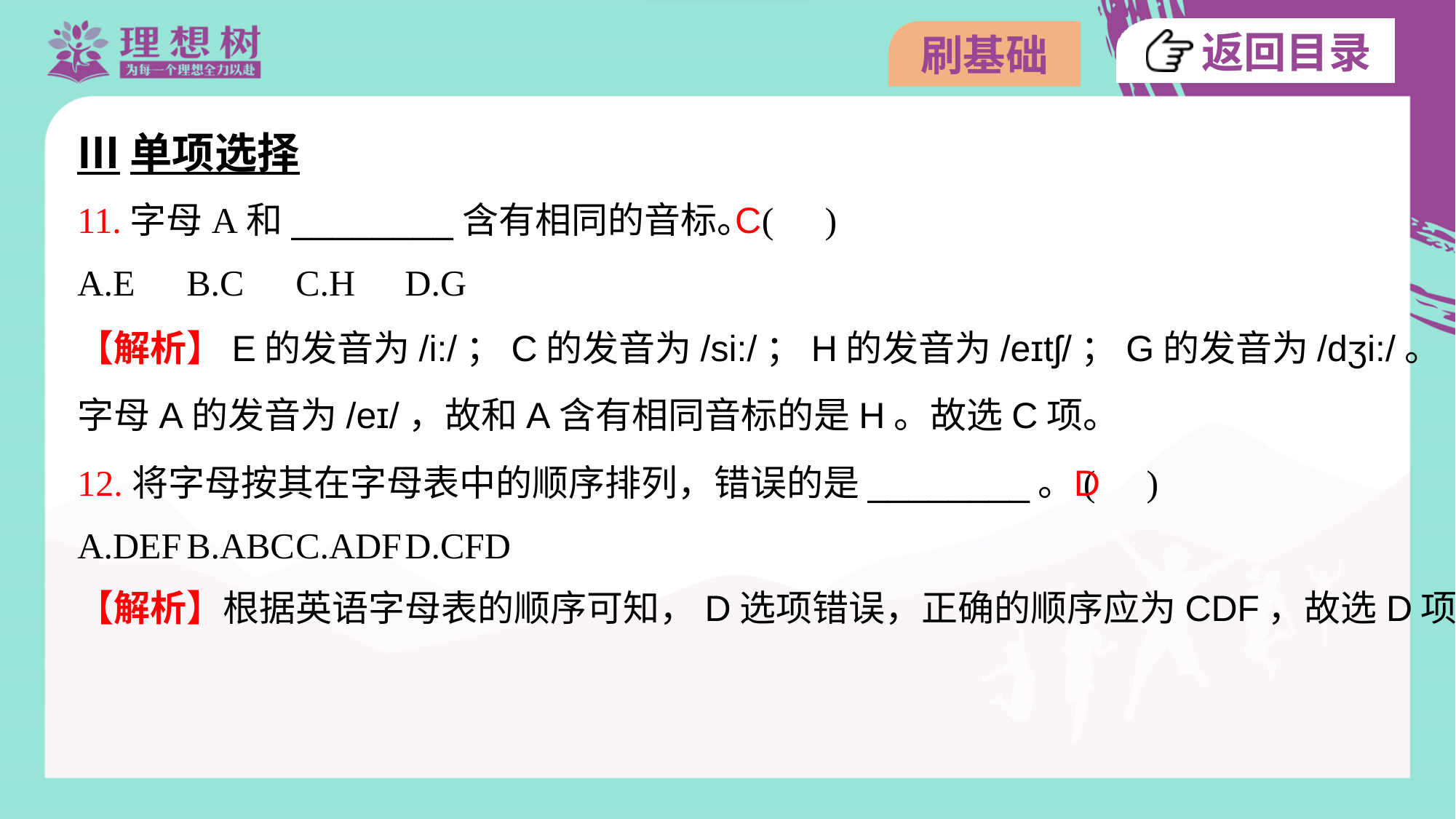

Ⅲ单项选择
11.字母A和________含有相同的音标。(     )
C
A.E	B.C	C.H	D.G
【解析】E的发音为/i:/；C的发音为/si:/；H的发音为/eɪtʃ/；G的发音为/dʒi:/。
字母A的发音为/eɪ/，故和A含有相同音标的是H。故选C项。
12.将字母按其在字母表中的顺序排列，错误的是________。(     )
D
A.DEF	B.ABC	C.ADF	D.CFD
【解析】根据英语字母表的顺序可知，D选项错误，正确的顺序应为CDF，故选D项。